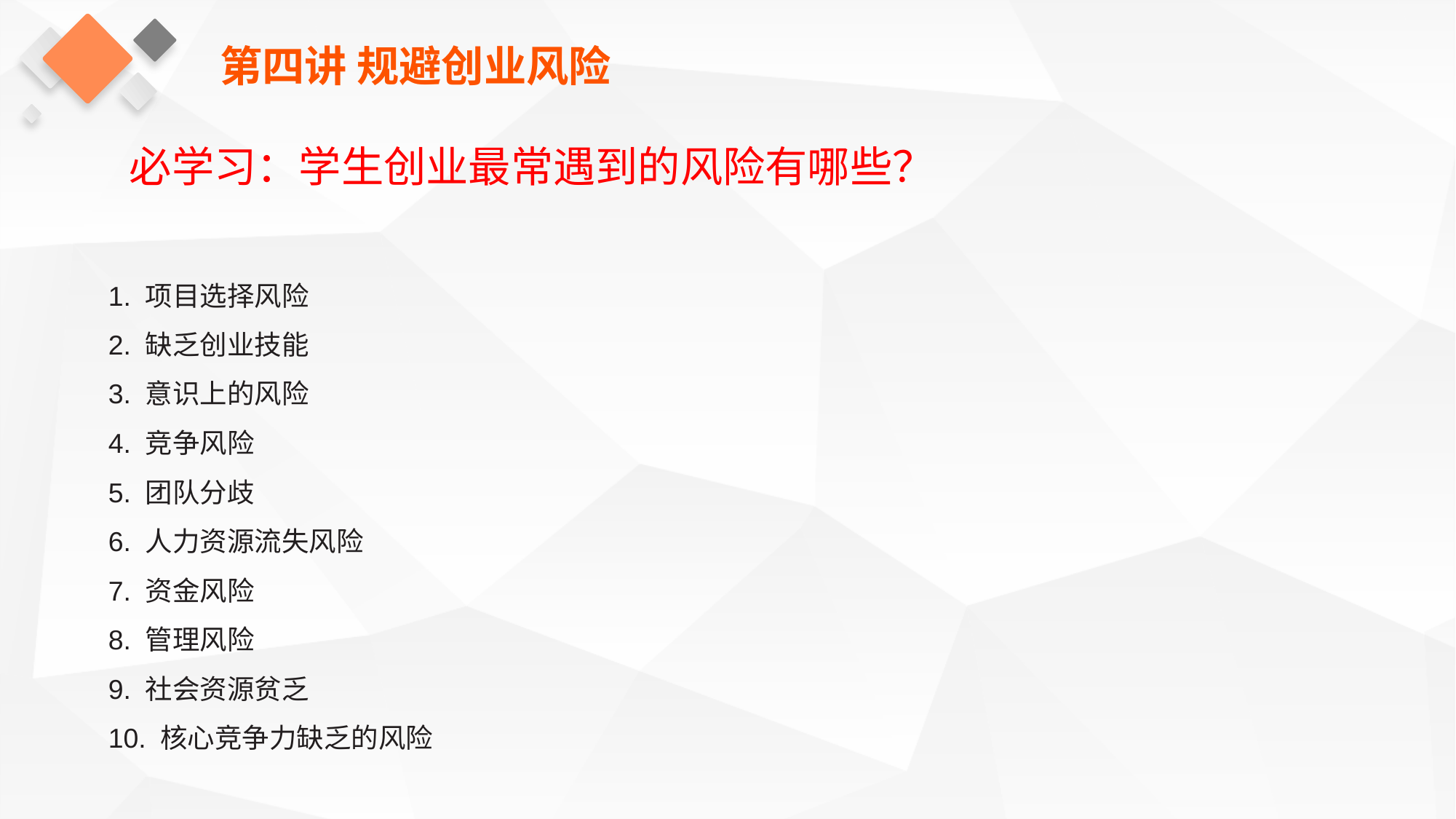

第四讲 规避创业风险
必学习：学生创业最常遇到的风险有哪些？
1. 项目选择风险
2. 缺乏创业技能
3. 意识上的风险
4. 竞争风险
5. 团队分歧
6. 人力资源流失风险
7. 资金风险
8. 管理风险
9. 社会资源贫乏
10. 核心竞争力缺乏的风险